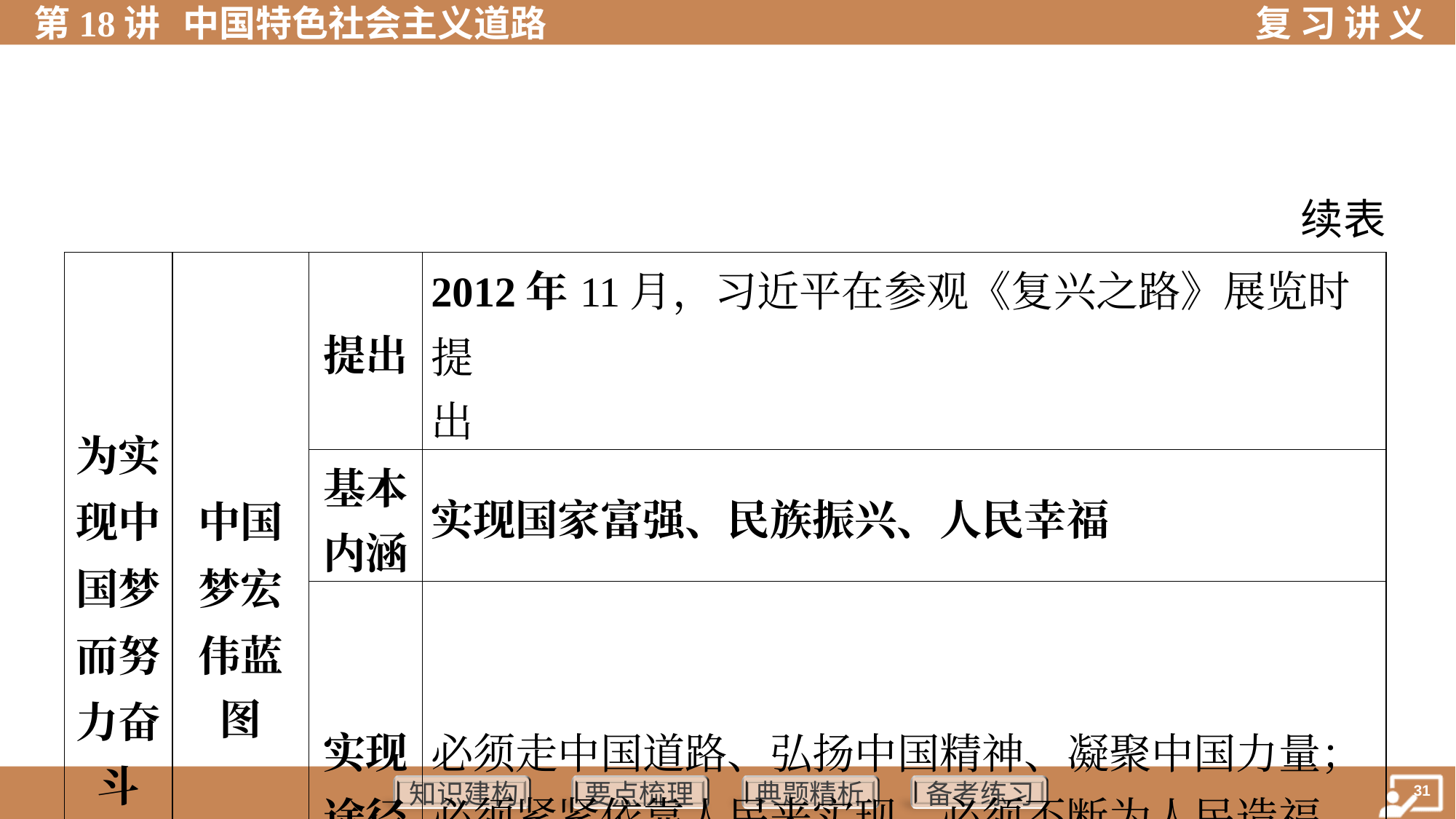

续表
| 为实 现中 国梦 而努 力奋 斗 | 中国 梦宏 伟蓝 图 | 提出 | 2012年11月，习近平在参观《复兴之路》展览时提 出 |
| --- | --- | --- | --- |
|  |  | 基本 内涵 | 实现国家富强、民族振兴、人民幸福 |
|  |  | 实现 途径 | 必须走中国道路、弘扬中国精神、凝聚中国力量； 必须紧紧依靠人民来实现，必须不断为人民造福 |